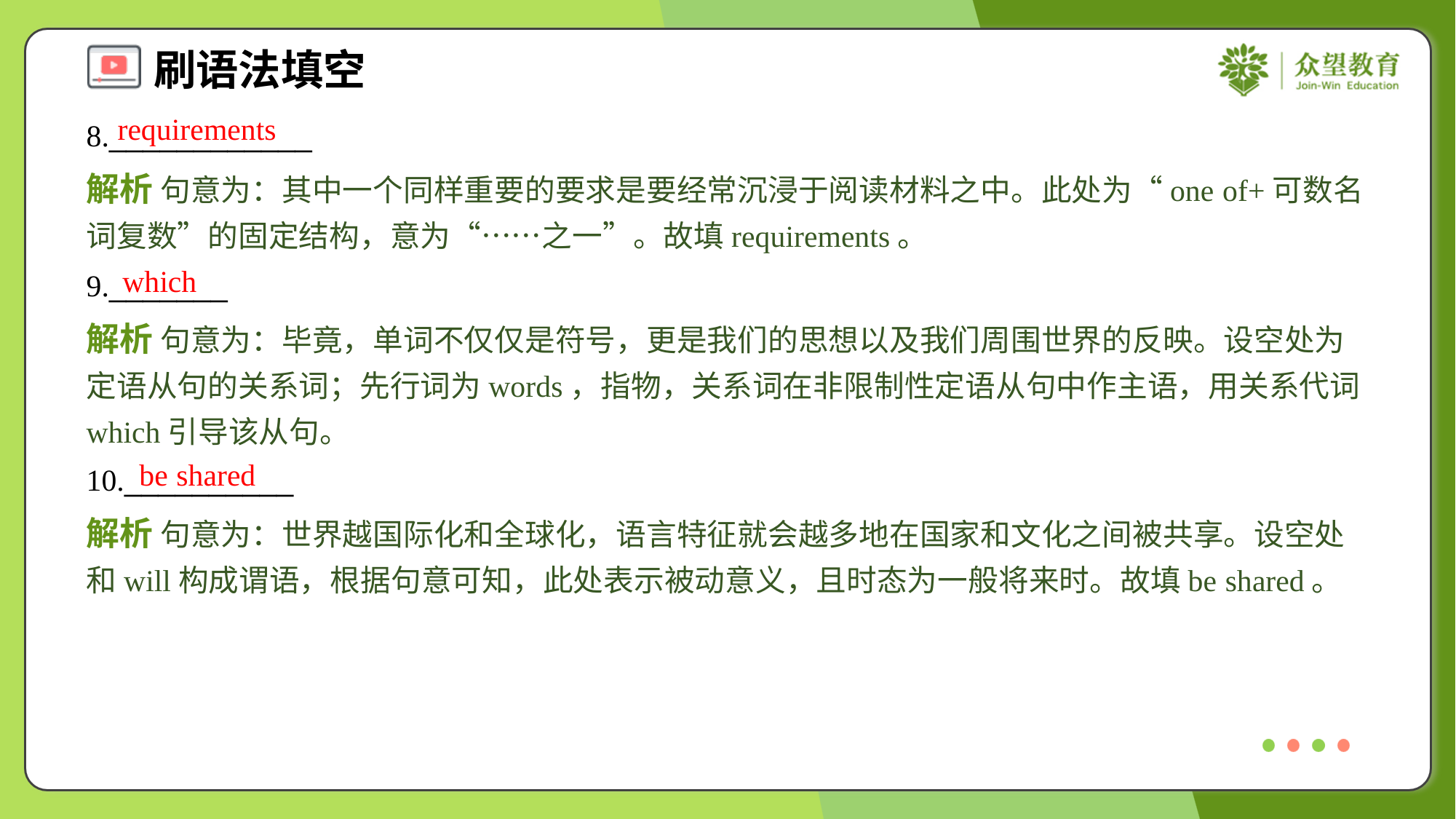

requirements
8.____________
解析 句意为：其中一个同样重要的要求是要经常沉浸于阅读材料之中。此处为“one of+可数名词复数”的固定结构，意为“……之一”。故填requirements。
which
9._______
解析 句意为：毕竟，单词不仅仅是符号，更是我们的思想以及我们周围世界的反映。设空处为定语从句的关系词；先行词为words，指物，关系词在非限制性定语从句中作主语，用关系代词which引导该从句。
be shared
10.__________
解析 句意为：世界越国际化和全球化，语言特征就会越多地在国家和文化之间被共享。设空处和will构成谓语，根据句意可知，此处表示被动意义，且时态为一般将来时。故填be shared。